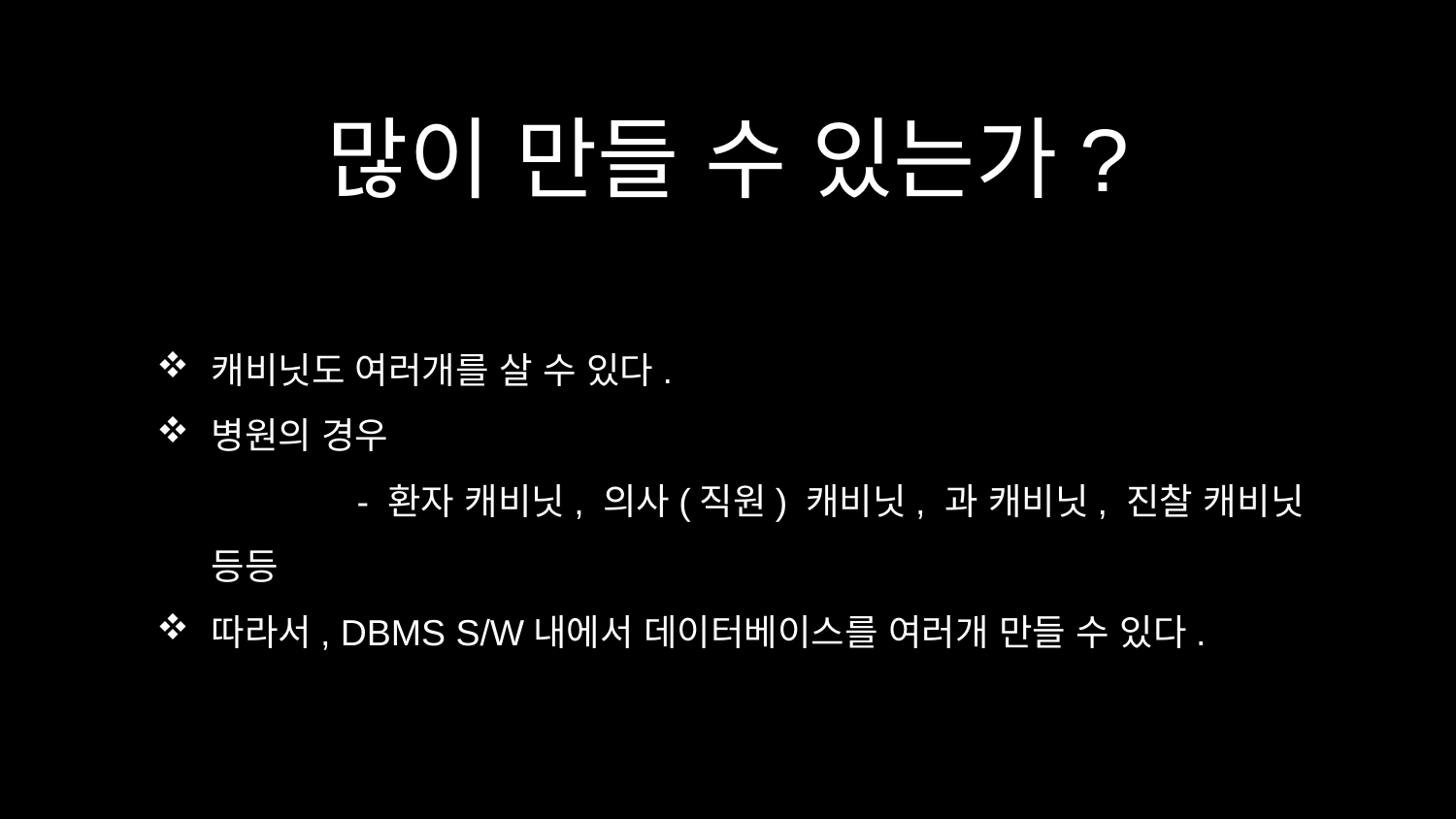

# 많이 만들 수 있는가?
캐비닛도 여러개를 살 수 있다.
병원의 경우
	- 환자 캐비닛, 의사(직원) 캐비닛, 과 캐비닛, 진찰 캐비닛 등등
따라서, DBMS S/W내에서 데이터베이스를 여러개 만들 수 있다.